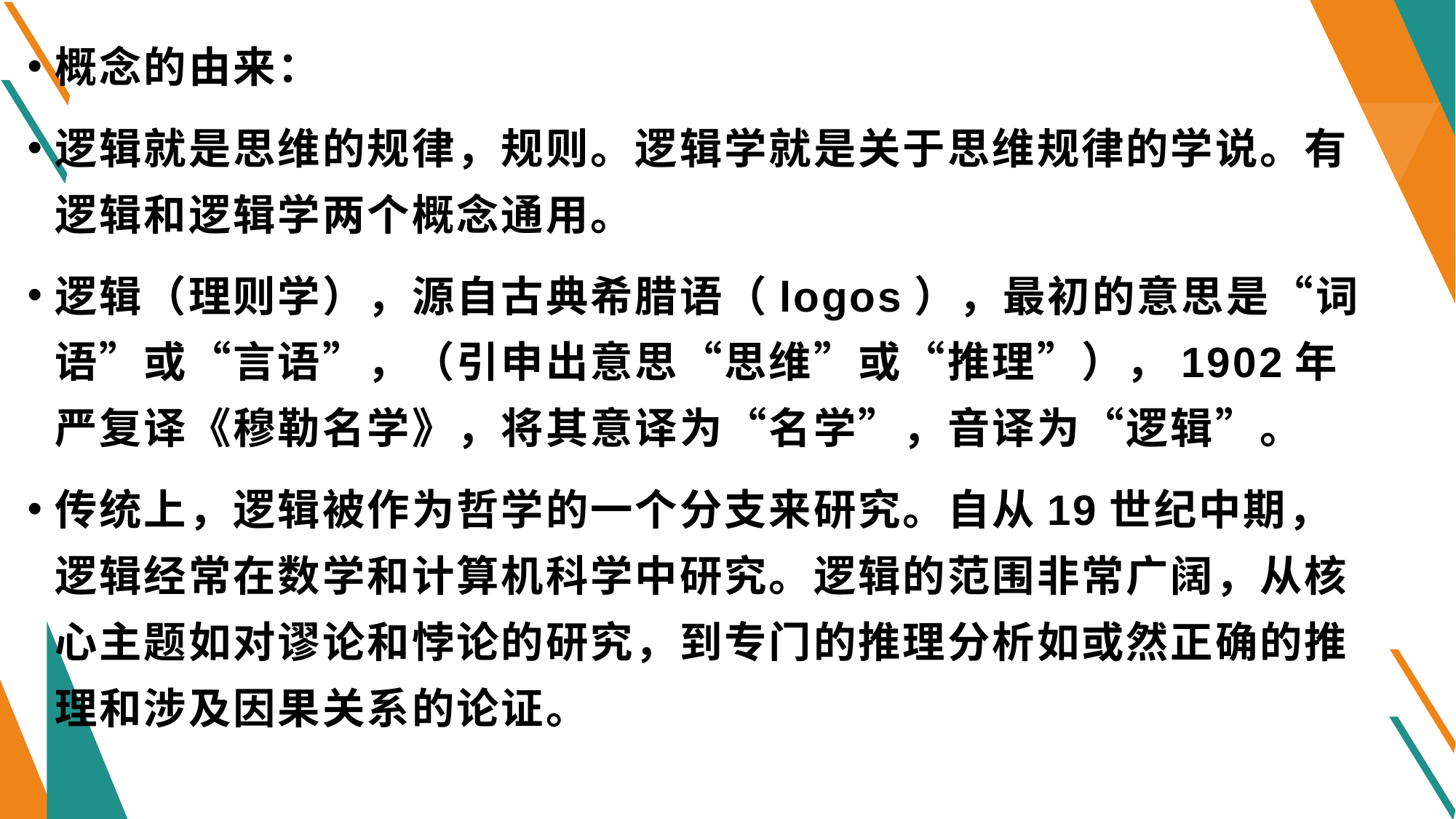

概念的由来：
逻辑就是思维的规律，规则。逻辑学就是关于思维规律的学说。有逻辑和逻辑学两个概念通用。
逻辑（理则学），源自古典希腊语（logos），最初的意思是“词语”或“言语”，（引申出意思“思维”或“推理”），1902年严复译《穆勒名学》，将其意译为“名学”，音译为“逻辑”。
传统上，逻辑被作为哲学的一个分支来研究。自从19世纪中期，逻辑经常在数学和计算机科学中研究。逻辑的范围非常广阔，从核心主题如对谬论和悖论的研究，到专门的推理分析如或然正确的推理和涉及因果关系的论证。
#